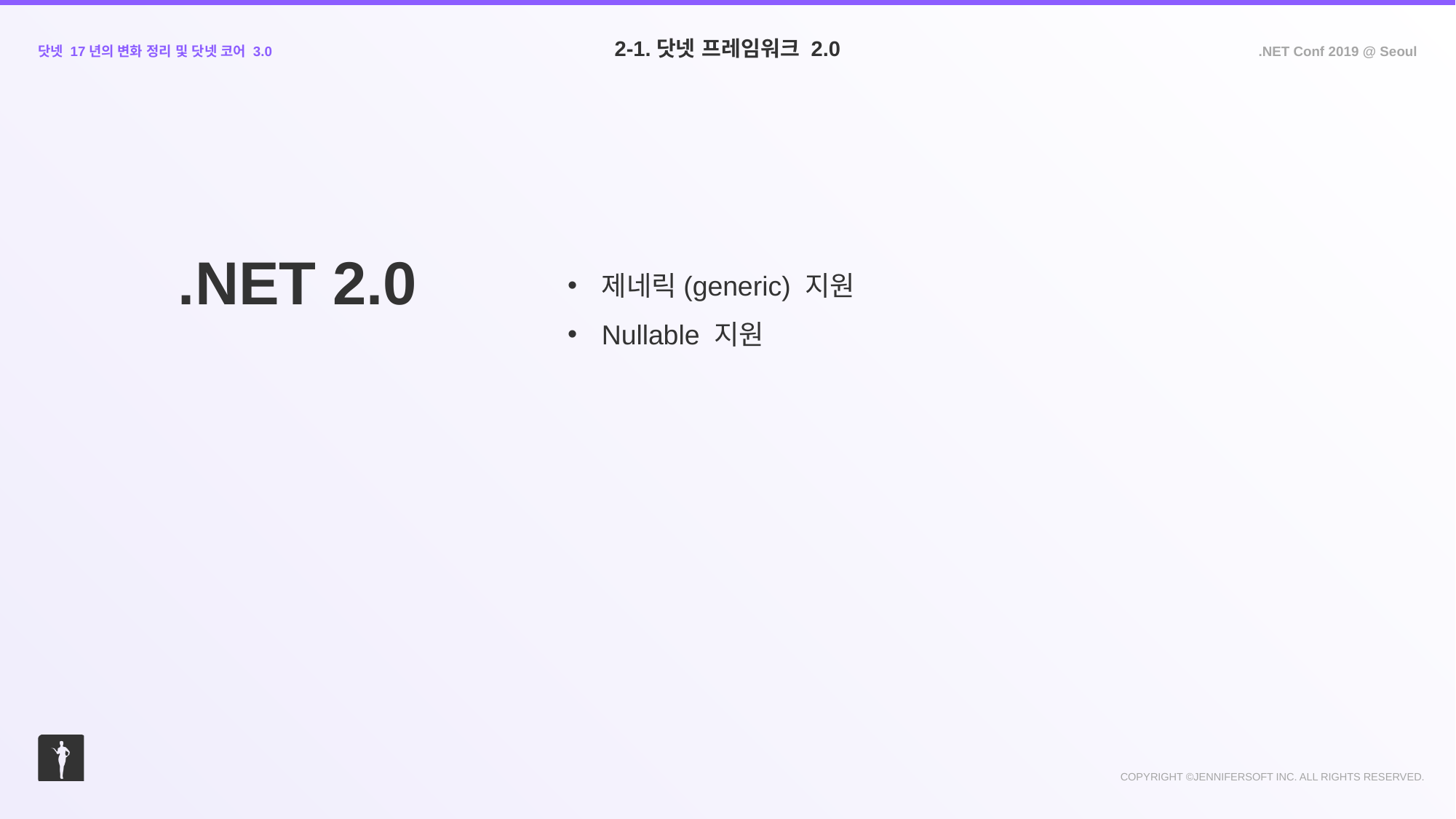

2-1.닷넷 프레임워크 2.0
.NET 2.0
제네릭(generic) 지원
Nullable 지원